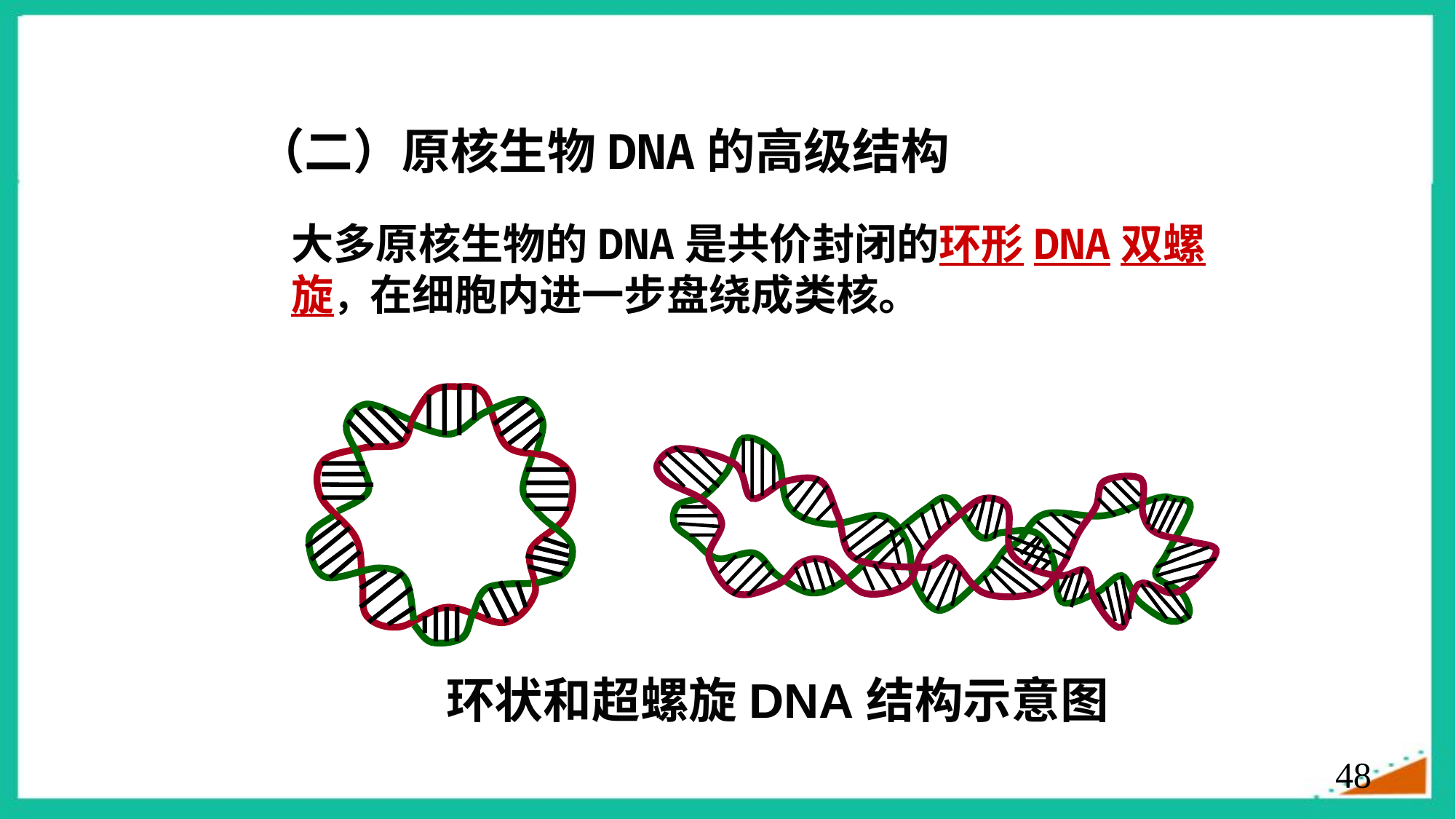

（二）原核生物DNA的高级结构
大多原核生物的DNA是共价封闭的环形DNA双螺旋，在细胞内进一步盘绕成类核。

环状和超螺旋DNA结构示意图
48